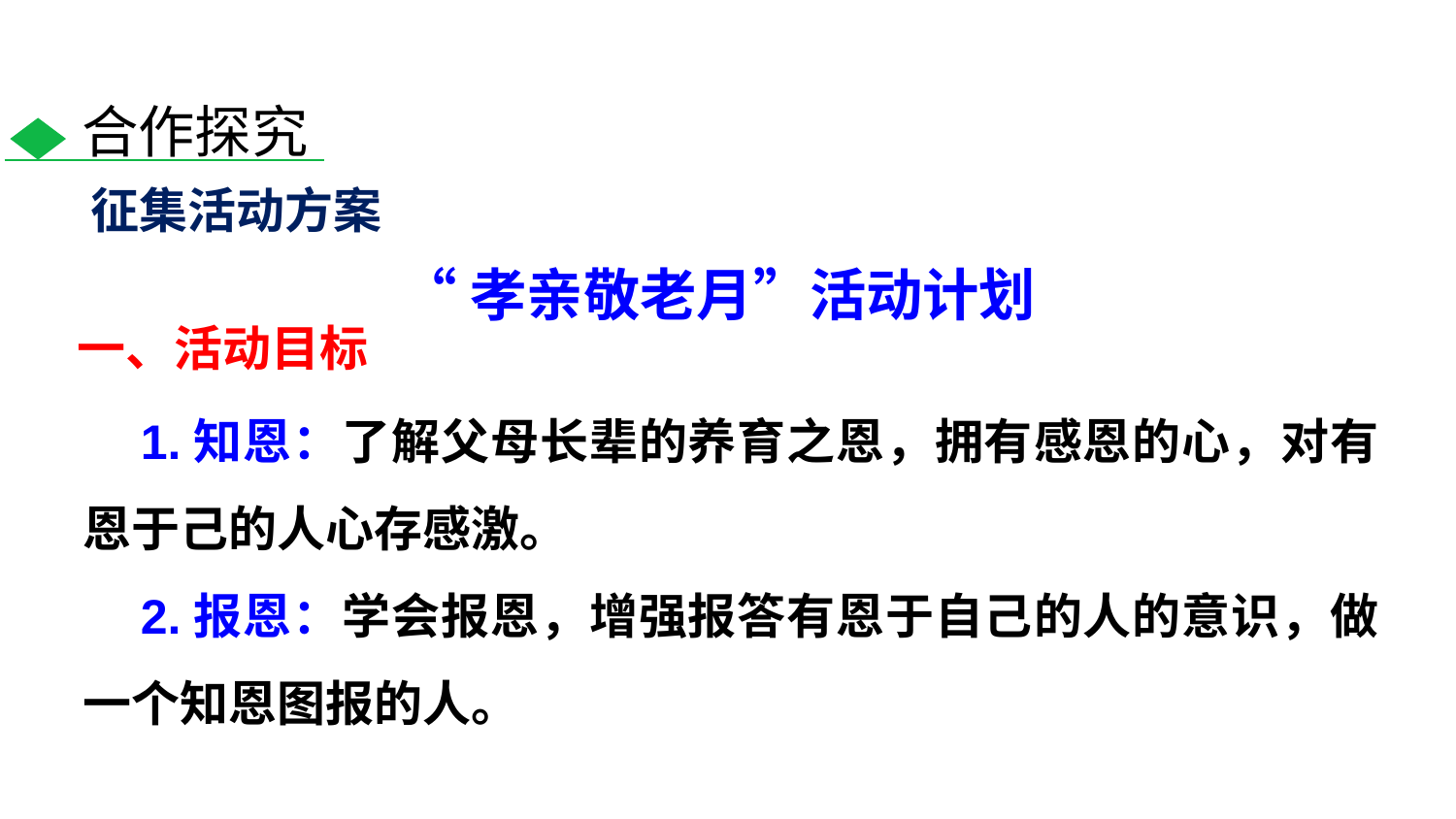

合作探究

征集活动方案

“孝亲敬老月”活动计划
一、活动目标
    1.知恩：了解父母长辈的养育之恩，拥有感恩的心，对有恩于己的人心存感激。
    2.报恩：学会报恩，增强报答有恩于自己的人的意识，做一个知恩图报的人。